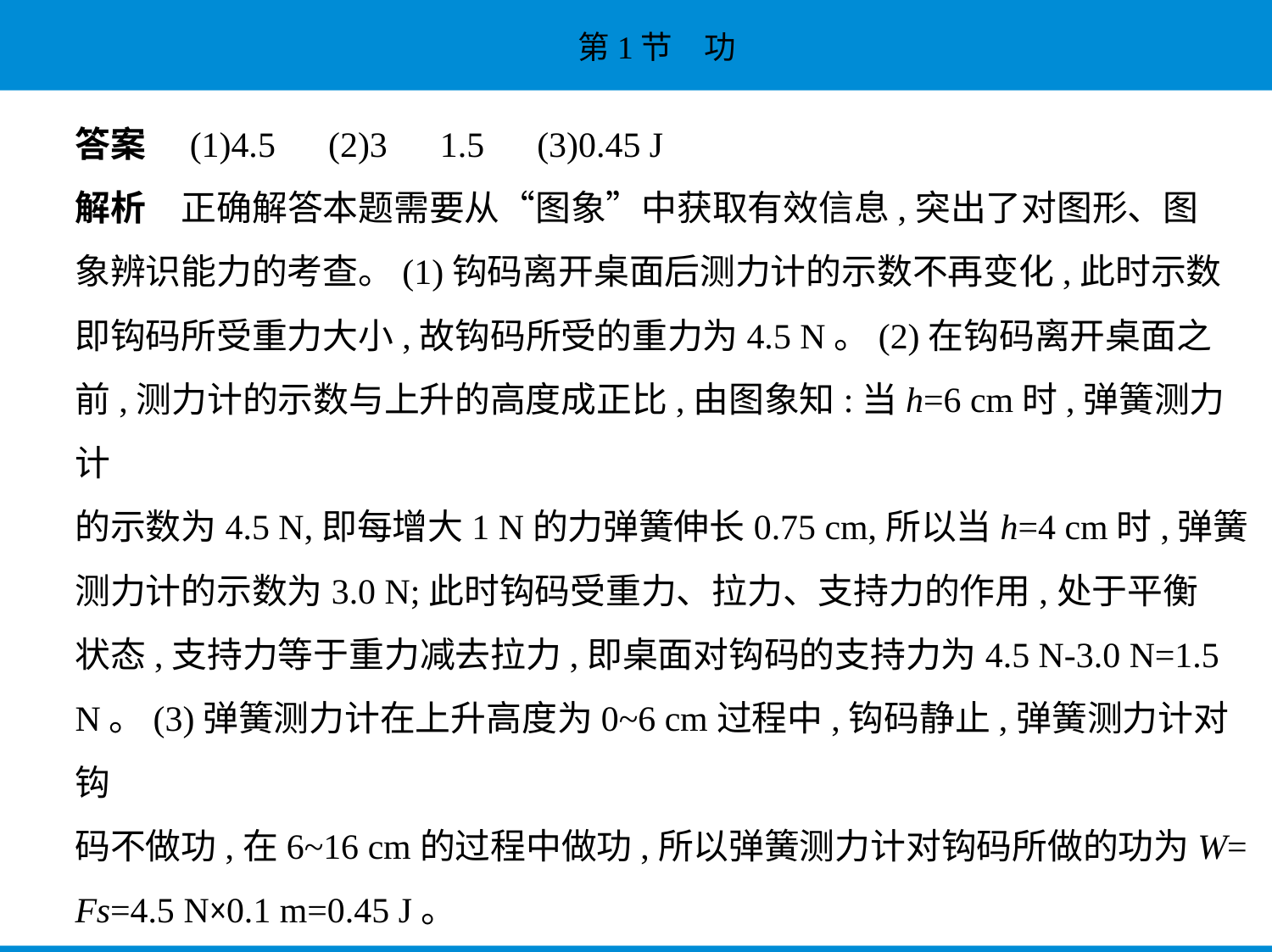

答案　(1)4.5　(2)3　1.5　(3)0.45 J
解析　正确解答本题需要从“图象”中获取有效信息,突出了对图形、图
象辨识能力的考查。(1)钩码离开桌面后测力计的示数不再变化,此时示数
即钩码所受重力大小,故钩码所受的重力为4.5 N。(2)在钩码离开桌面之
前,测力计的示数与上升的高度成正比,由图象知:当h=6 cm时,弹簧测力计
的示数为4.5 N,即每增大1 N的力弹簧伸长0.75 cm,所以当h=4 cm时,弹簧
测力计的示数为3.0 N;此时钩码受重力、拉力、支持力的作用,处于平衡
状态,支持力等于重力减去拉力,即桌面对钩码的支持力为4.5 N-3.0 N=1.5
N。(3)弹簧测力计在上升高度为0~6 cm过程中,钩码静止,弹簧测力计对钩
码不做功,在6~16 cm的过程中做功,所以弹簧测力计对钩码所做的功为W=
Fs=4.5 N×0.1 m=0.45 J。